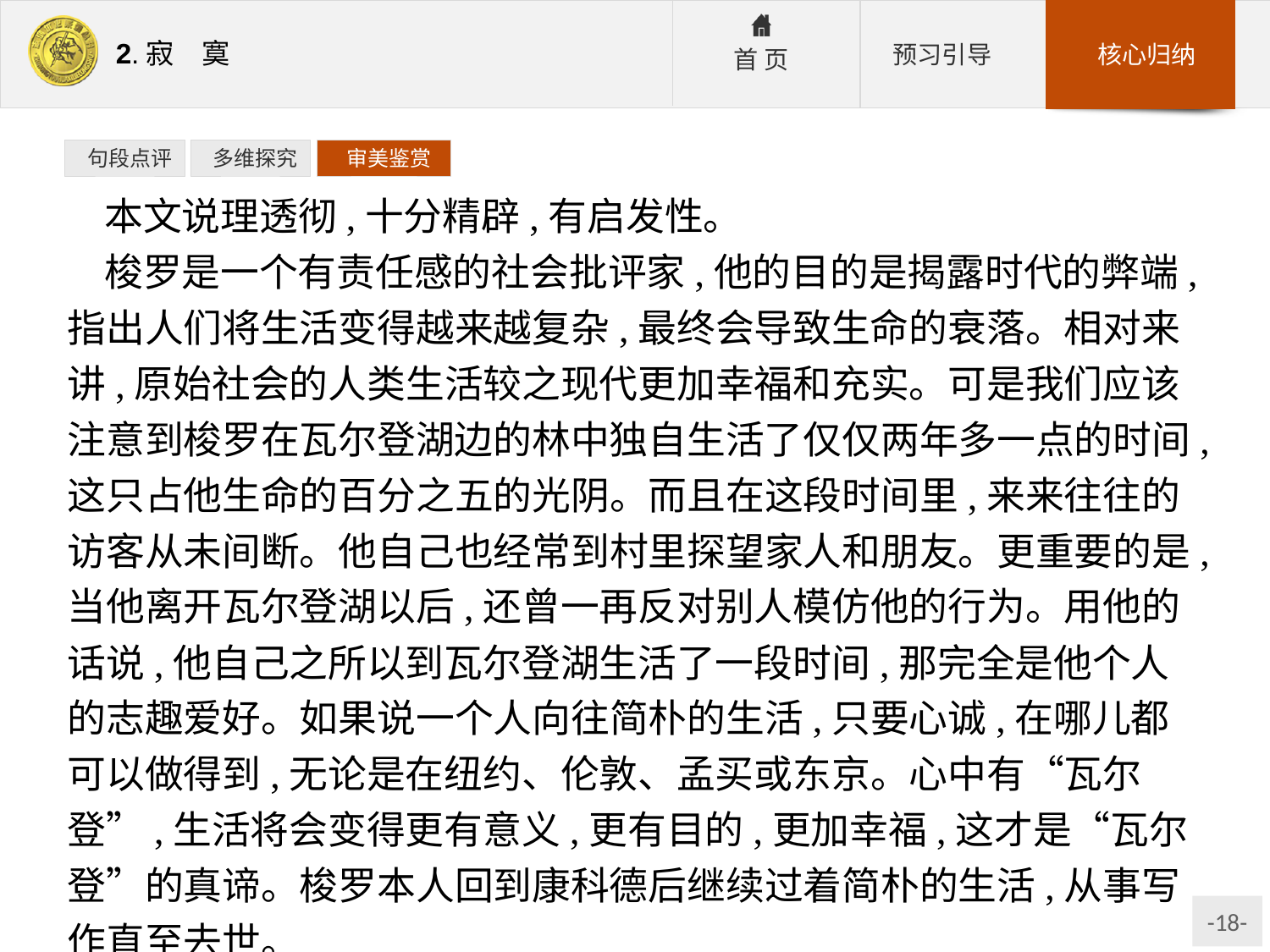

句段点评
 多维探究
 审美鉴赏
本文说理透彻,十分精辟,有启发性。
梭罗是一个有责任感的社会批评家,他的目的是揭露时代的弊端,指出人们将生活变得越来越复杂,最终会导致生命的衰落。相对来讲,原始社会的人类生活较之现代更加幸福和充实。可是我们应该注意到梭罗在瓦尔登湖边的林中独自生活了仅仅两年多一点的时间,这只占他生命的百分之五的光阴。而且在这段时间里,来来往往的访客从未间断。他自己也经常到村里探望家人和朋友。更重要的是,当他离开瓦尔登湖以后,还曾一再反对别人模仿他的行为。用他的话说,他自己之所以到瓦尔登湖生活了一段时间,那完全是他个人的志趣爱好。如果说一个人向往简朴的生活,只要心诚,在哪儿都可以做得到,无论是在纽约、伦敦、孟买或东京。心中有“瓦尔登”,生活将会变得更有意义,更有目的,更加幸福,这才是“瓦尔登”的真谛。梭罗本人回到康科德后继续过着简朴的生活,从事写作直至去世。